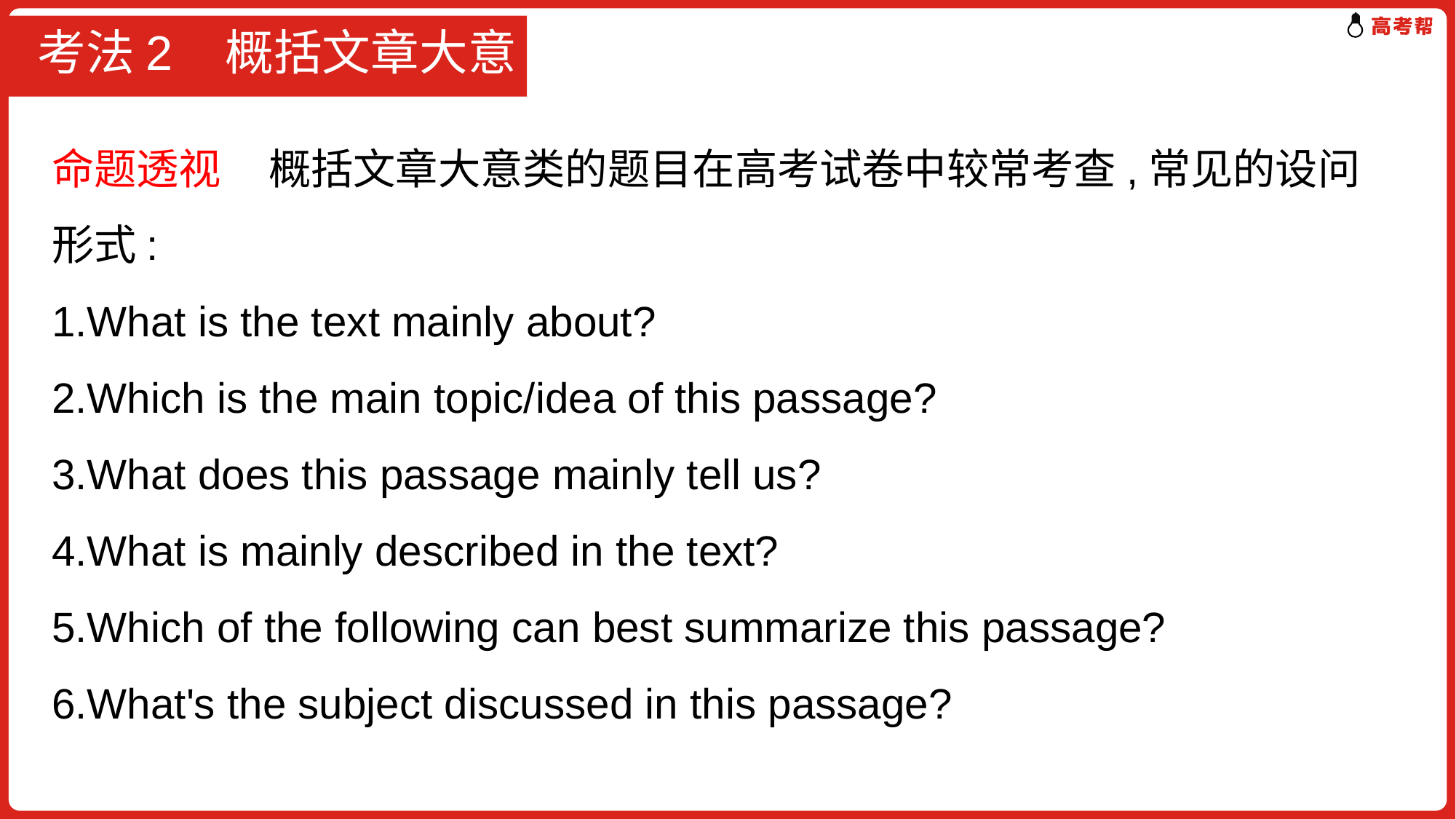

# 考法2   概括文章大意
命题透视     概括文章大意类的题目在高考试卷中较常考查,常见的设问形式:
1.What is the text mainly about?
2.Which is the main topic/idea of this passage?
3.What does this passage mainly tell us?
4.What is mainly described in the text?
5.Which of the following can best summarize this passage?
6.What's the subject discussed in this passage?